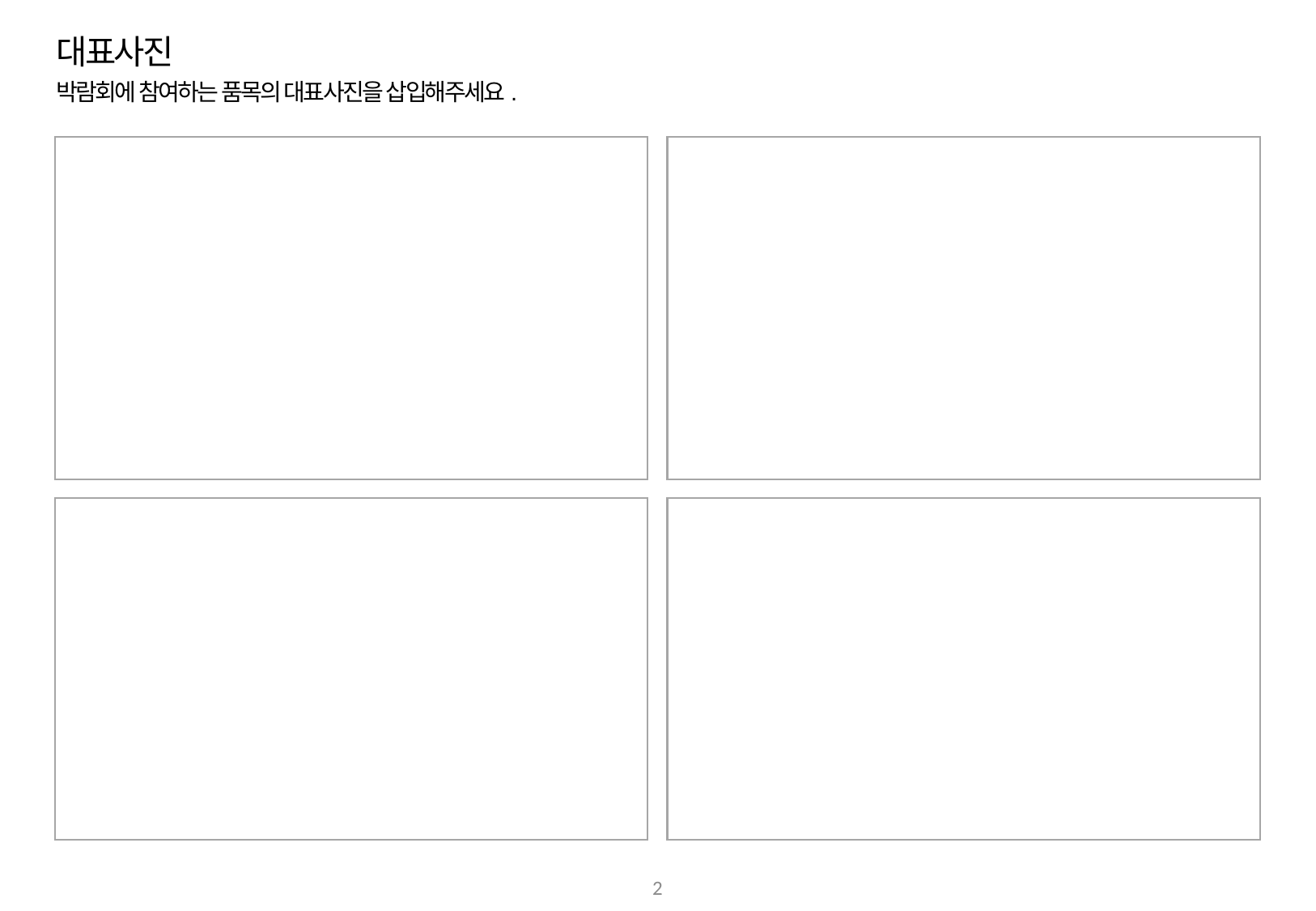

대표사진
박람회에 참여하는 품목의 대표사진을 삽입해주세요.

2